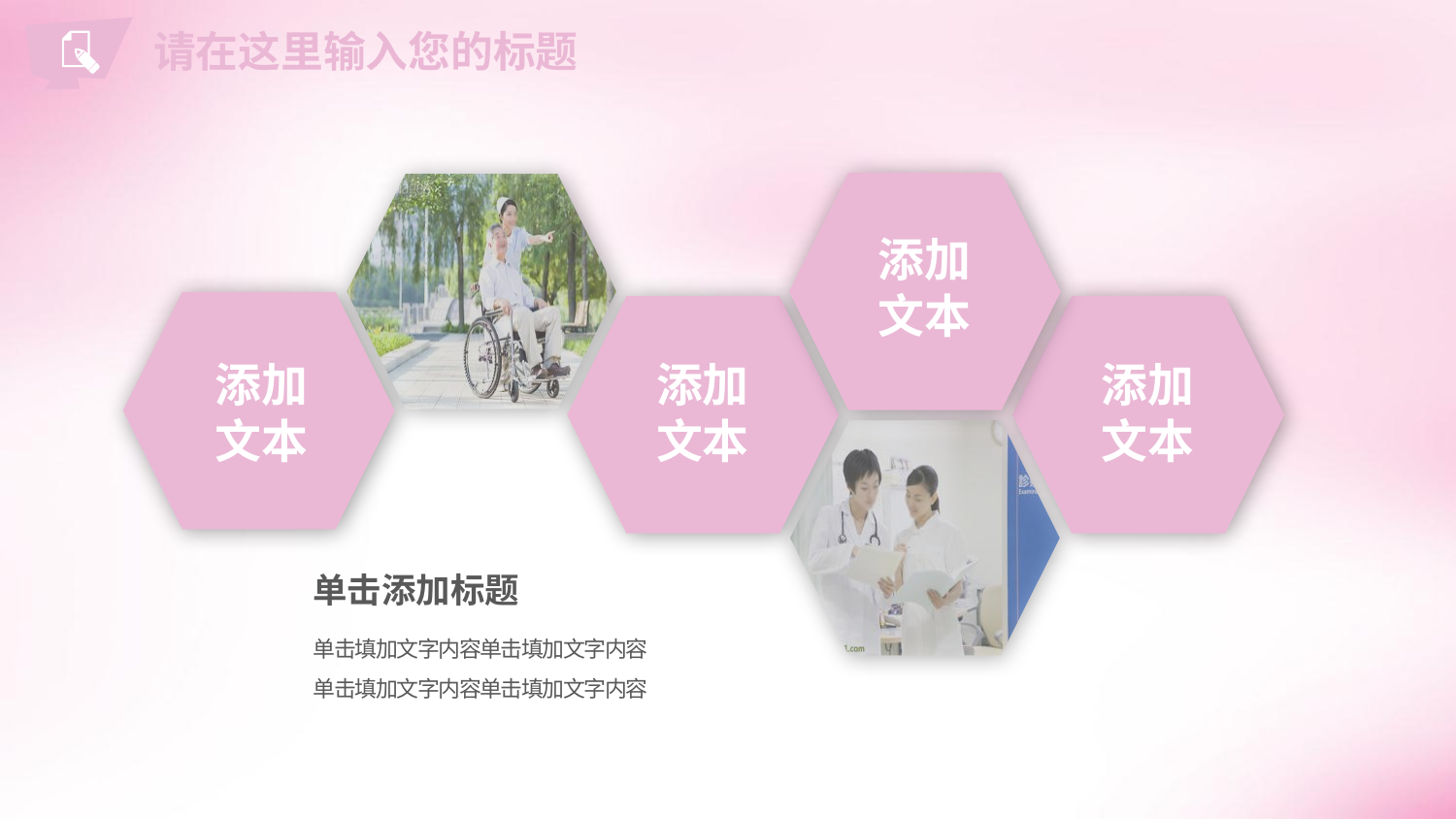

请在这里输入您的标题

添加
文本

添加
文本

添加
文本

添加
文本

单击添加标题
单击填加文字内容单击填加文字内容
单击填加文字内容单击填加文字内容